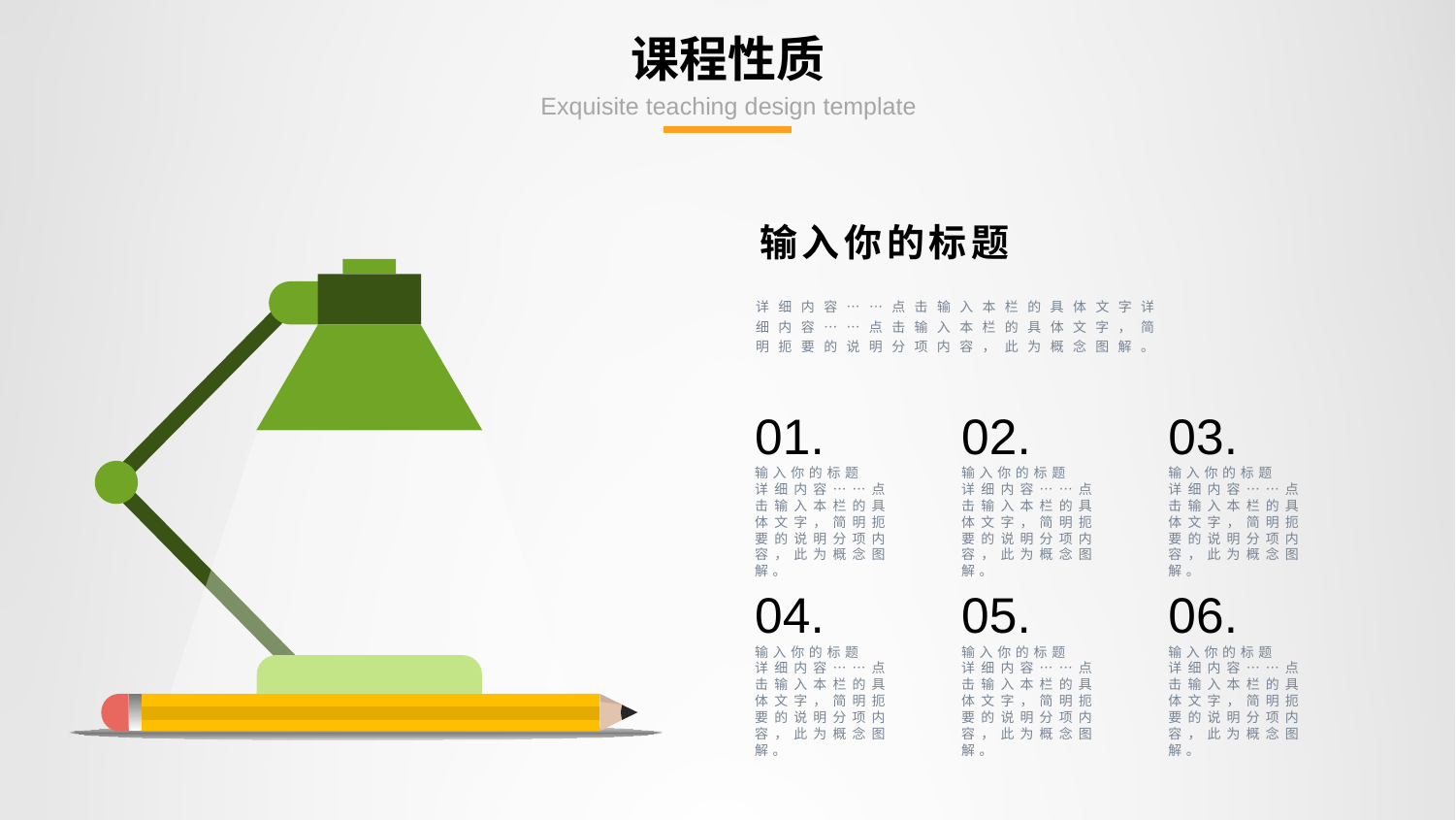

# 课程性质
Exquisite teaching design template
输入你的标题
详细内容……点击输入本栏的具体文字详细内容……点击输入本栏的具体文字，简明扼要的说明分项内容，此为概念图解。

01.
输入你的标题
详细内容……点击输入本栏的具体文字，简明扼要的说明分项内容，此为概念图解。
02.
输入你的标题
详细内容……点击输入本栏的具体文字，简明扼要的说明分项内容，此为概念图解。
03.
输入你的标题
详细内容……点击输入本栏的具体文字，简明扼要的说明分项内容，此为概念图解。
04.
输入你的标题
详细内容……点击输入本栏的具体文字，简明扼要的说明分项内容，此为概念图解。
05.
输入你的标题
详细内容……点击输入本栏的具体文字，简明扼要的说明分项内容，此为概念图解。
06.
输入你的标题
详细内容……点击输入本栏的具体文字，简明扼要的说明分项内容，此为概念图解。